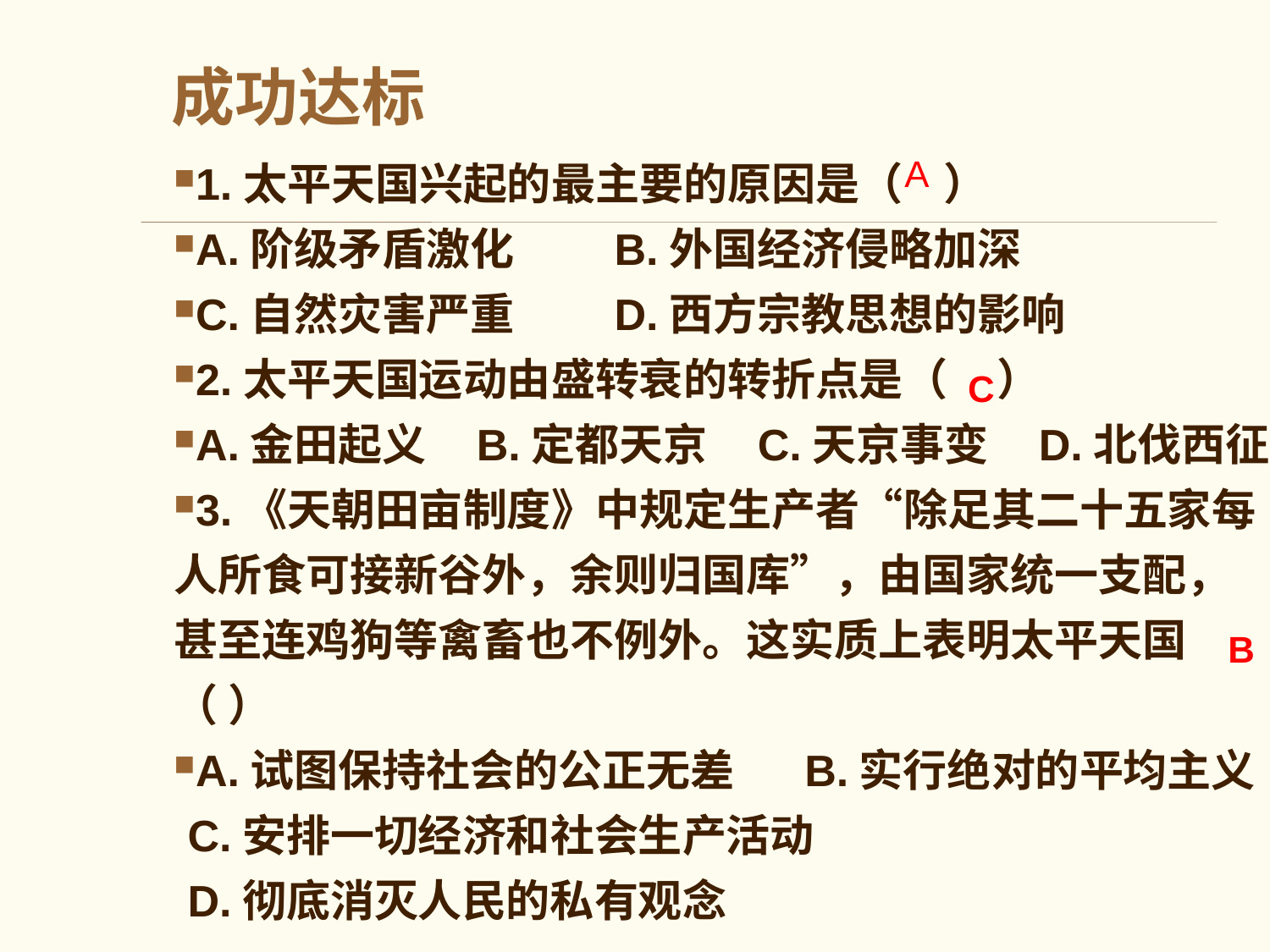

# 成功达标
1.太平天国兴起的最主要的原因是（    ）
A.阶级矛盾激化         B.外国经济侵略加深
C.自然灾害严重         D.西方宗教思想的影响
2.太平天国运动由盛转衰的转折点是（     ）
A.金田起义    B.定都天京    C.天京事变    D.北伐西征
3.《天朝田亩制度》中规定生产者“除足其二十五家每人所食可接新谷外，余则归国库”，由国家统一支配，甚至连鸡狗等禽畜也不例外。这实质上表明太平天国（ ）
A.试图保持社会的公正无差      B.实行绝对的平均主义
     C.安排一切经济和社会生产活动
     D.彻底消灭人民的私有观念
A
C
B